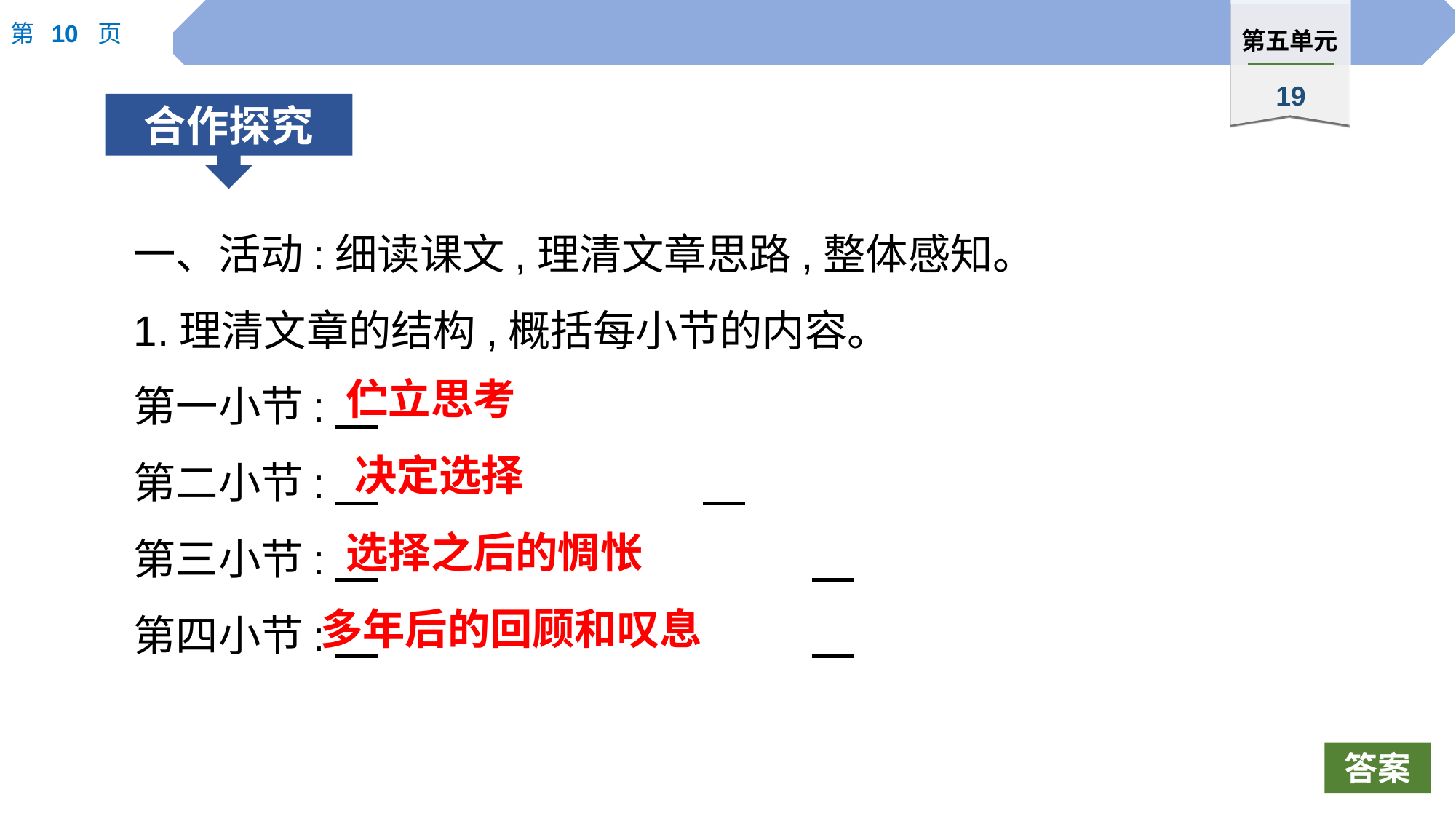

一、活动:细读课文,理清文章思路,整体感知。
1.理清文章的结构,概括每小节的内容。
第一小节:
第二小节:
第三小节:
第四小节:
伫立思考
决定选择
选择之后的惆怅
多年后的回顾和叹息
答案